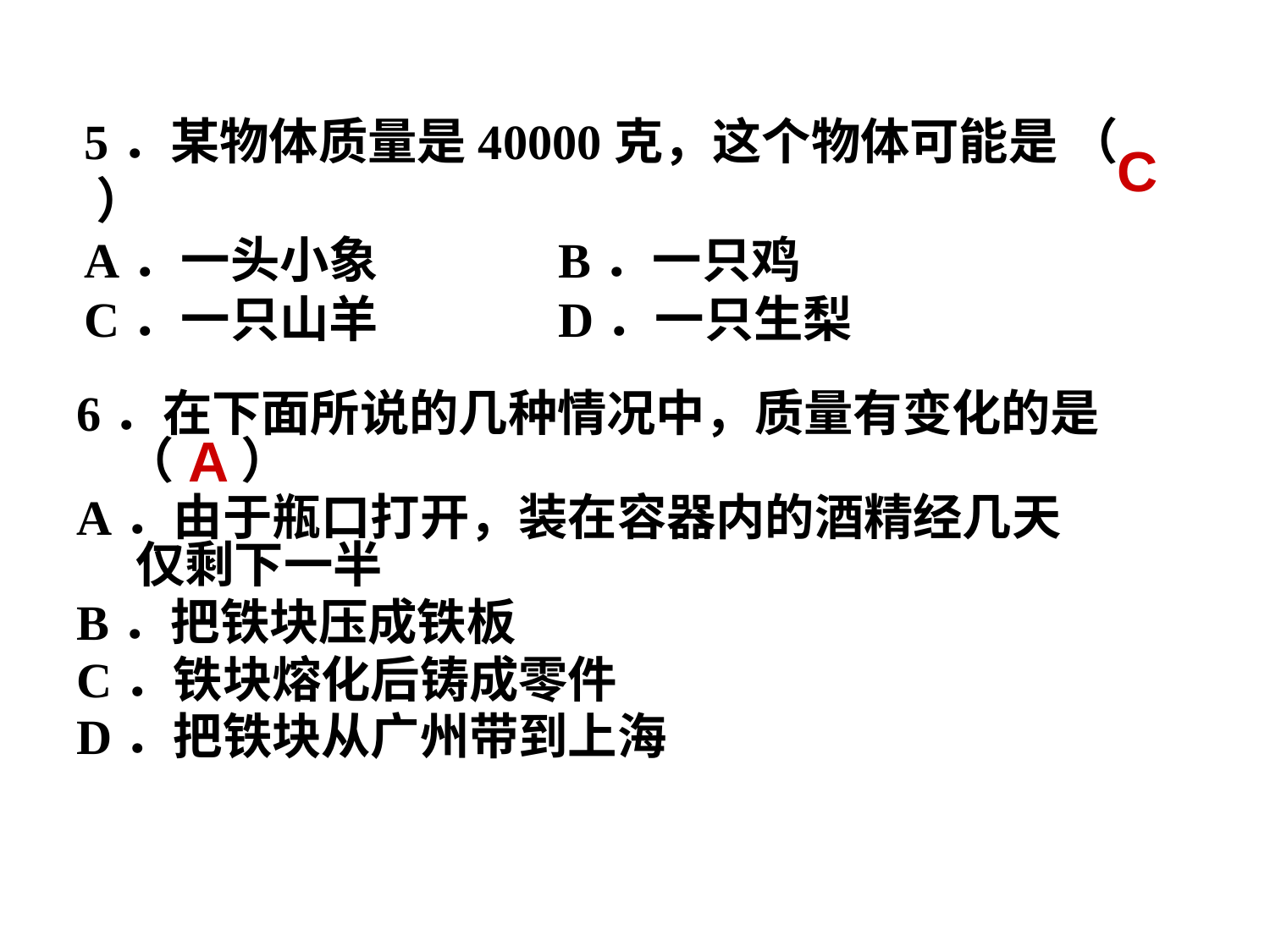

# 5．某物体质量是40000克，这个物体可能是 （      ）　　　 A．一头小象               B．一只鸡 C．一只山羊               D．一只生梨
C
6．在下面所说的几种情况中，质量有变化的是 （      ）
A．由于瓶口打开，装在容器内的酒精经几天          仅剩下一半
B．把铁块压成铁板
C．铁块熔化后铸成零件
D．把铁块从广州带到上海
A